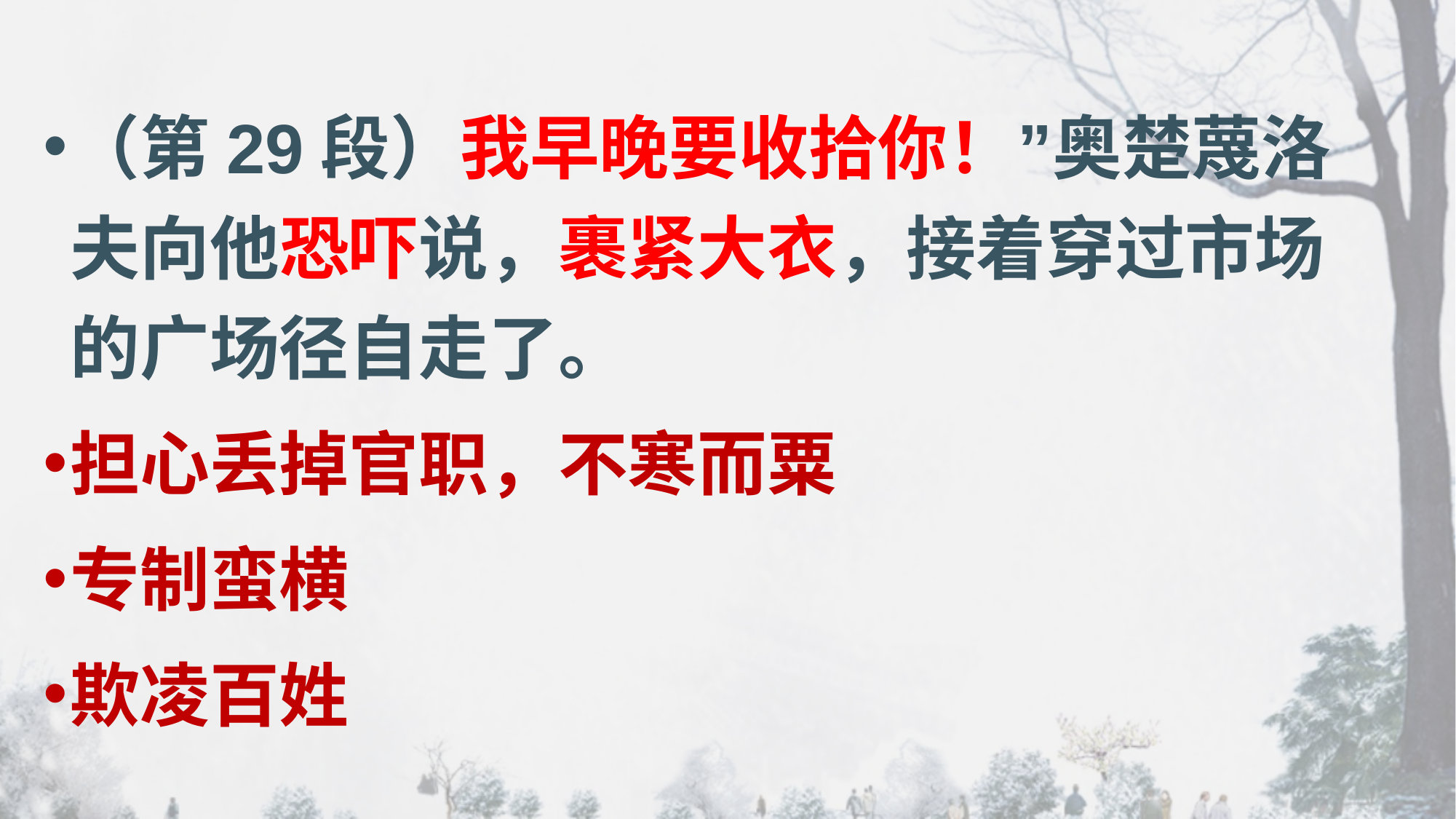

（第29段）我早晚要收拾你！”奥楚蔑洛夫向他恐吓说，裹紧大衣，接着穿过市场的广场径自走了。
担心丢掉官职，不寒而粟
专制蛮横
欺凌百姓